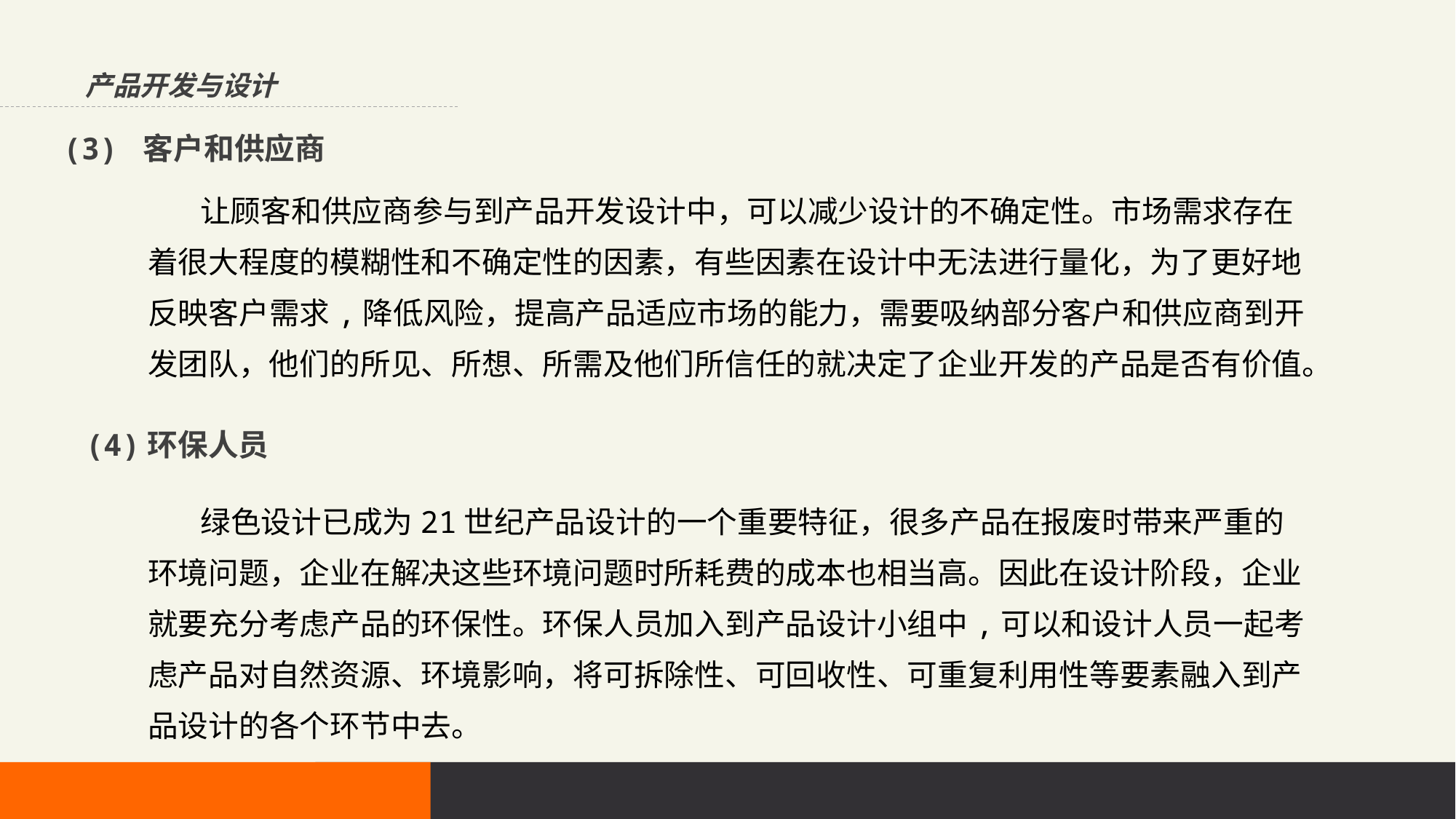

产品开发与设计
(3) 客户和供应商
  让顾客和供应商参与到产品开发设计中，可以减少设计的不确定性。市场需求存在着很大程度的模糊性和不确定性的因素，有些因素在设计中无法进行量化，为了更好地反映客户需求,降低风险，提高产品适应市场的能力，需要吸纳部分客户和供应商到开发团队，他们的所见、所想、所需及他们所信任的就决定了企业开发的产品是否有价值。
(4)环保人员
  绿色设计已成为21世纪产品设计的一个重要特征，很多产品在报废时带来严重的环境问题，企业在解决这些环境问题时所耗费的成本也相当高。因此在设计阶段，企业就要充分考虑产品的环保性。环保人员加入到产品设计小组中,可以和设计人员一起考虑产品对自然资源、环境影响，将可拆除性、可回收性、可重复利用性等要素融入到产品设计的各个环节中去。